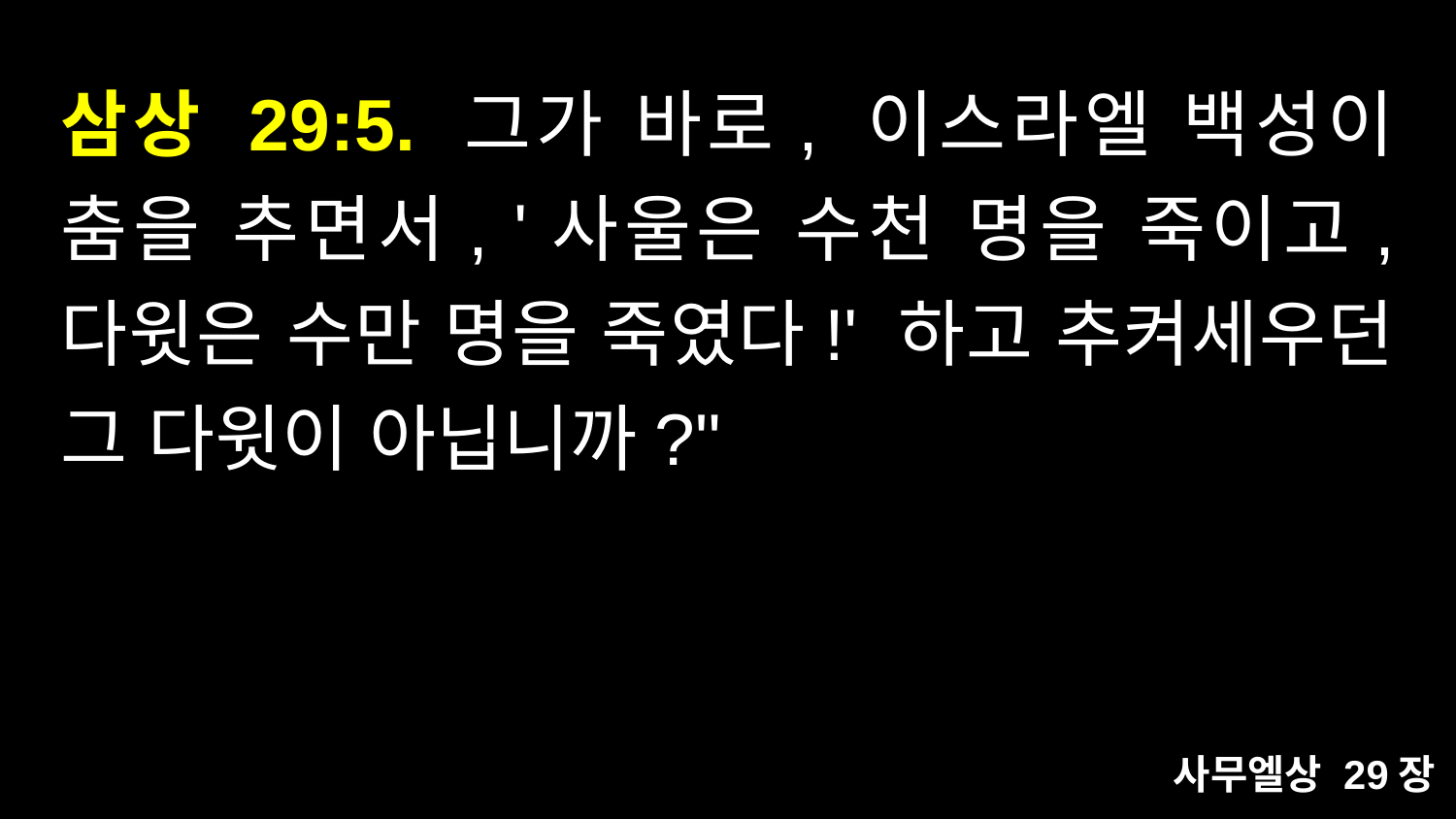

# 삼상 29:5. 그가 바로, 이스라엘 백성이 춤을 추면서, '사울은 수천 명을 죽이고, 다윗은 수만 명을 죽였다!' 하고 추켜세우던 그 다윗이 아닙니까?"
사무엘상 29장